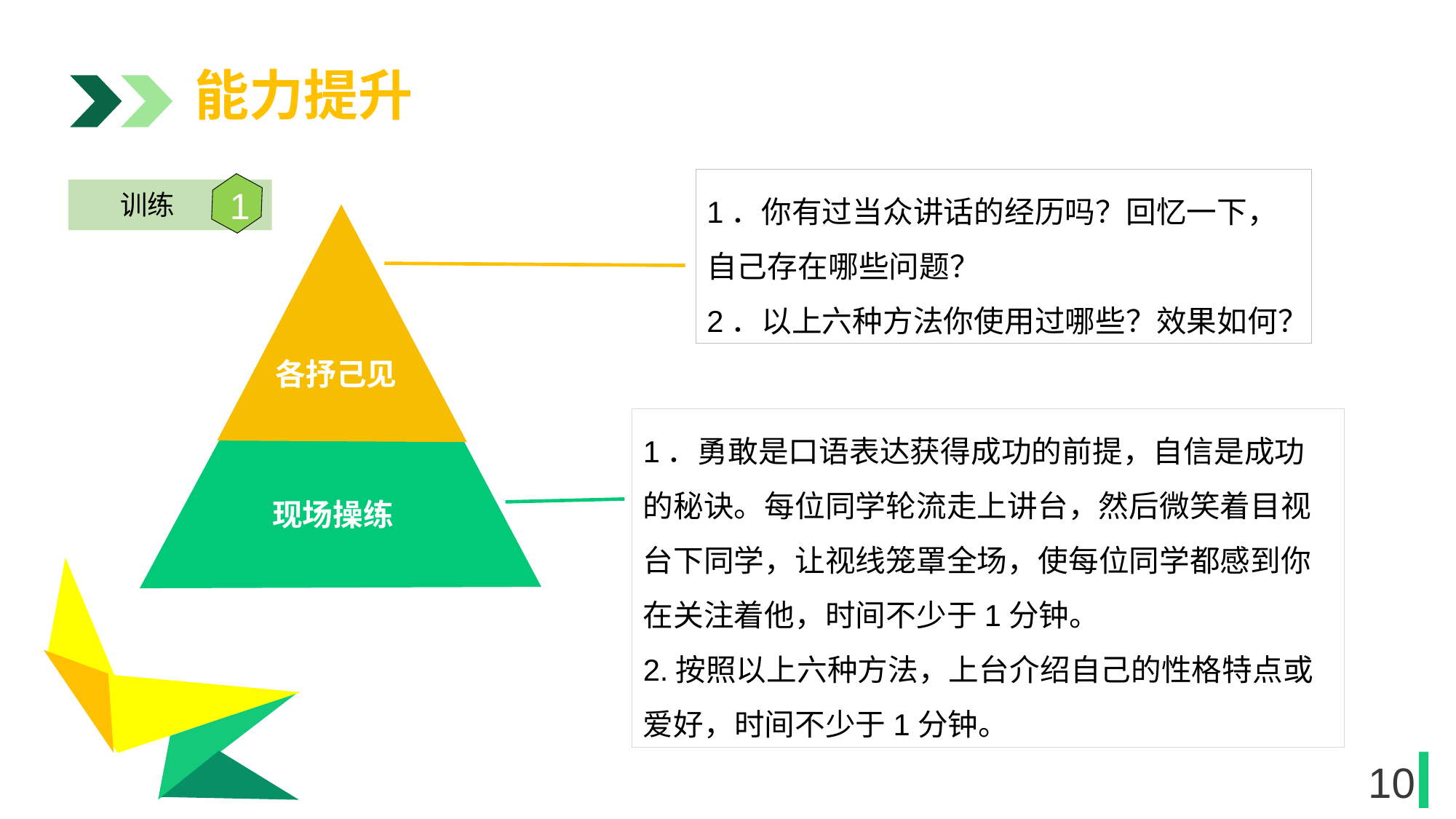

能力提升

1．你有过当众讲话的经历吗？回忆一下，自己存在哪些问题？
2．以上六种方法你使用过哪些？效果如何？
1

训练

各抒己见
现场操练
阶段三
1
1．勇敢是口语表达获得成功的前提，自信是成功的秘诀。每位同学轮流走上讲台，然后微笑着目视台下同学，让视线笼罩全场，使每位同学都感到你在关注着他，时间不少于1分钟。
2.按照以上六种方法，上台介绍自己的性格特点或爱好，时间不少于1分钟。

1
10